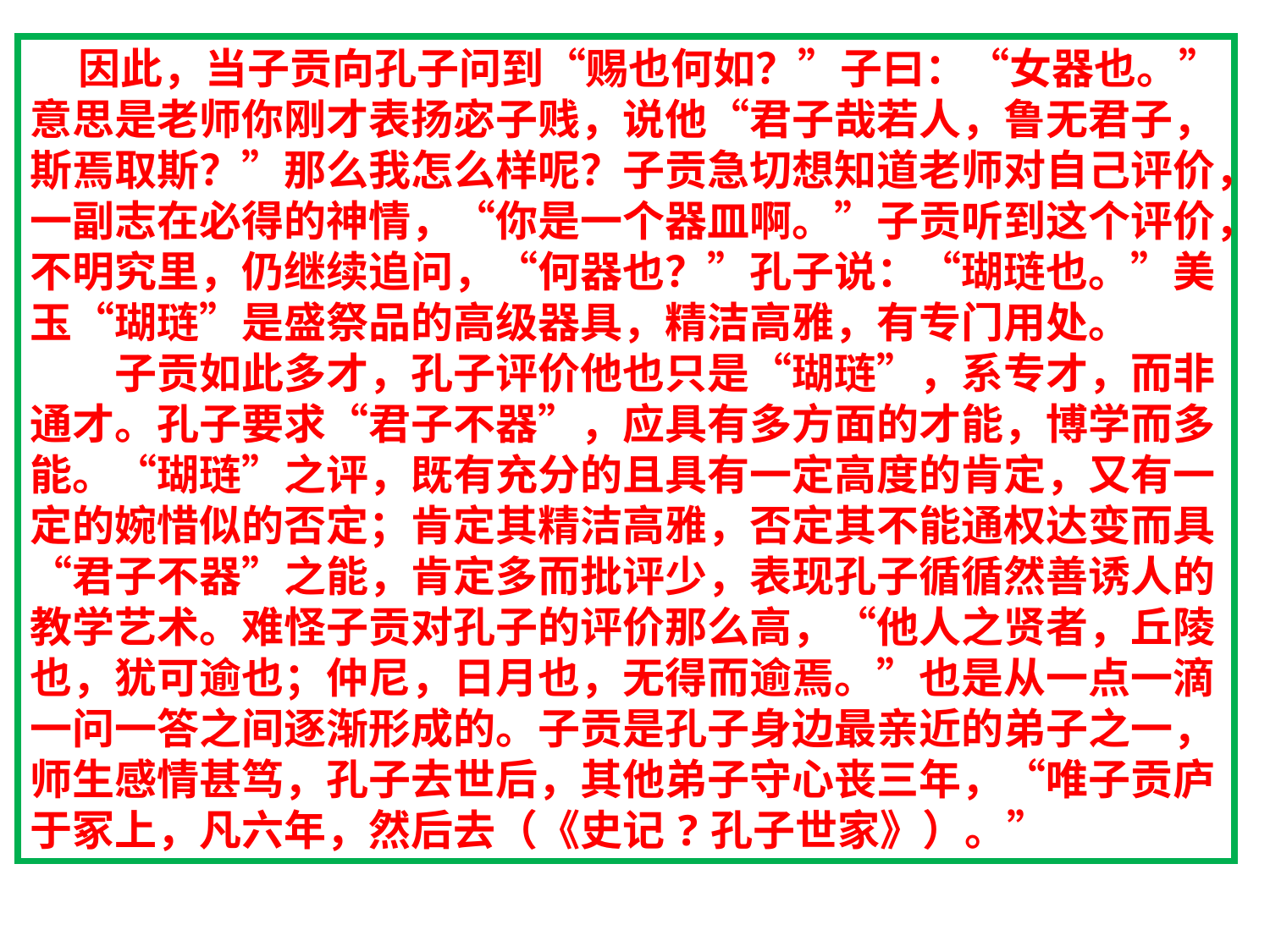

因此，当子贡向孔子问到“赐也何如？”子曰：“女器也。”意思是老师你刚才表扬宓子贱，说他“君子哉若人，鲁无君子，斯焉取斯？”那么我怎么样呢？子贡急切想知道老师对自己评价，一副志在必得的神情，“你是一个器皿啊。”子贡听到这个评价，不明究里，仍继续追问，“何器也？”孔子说：“瑚琏也。”美玉“瑚琏”是盛祭品的高级器具，精洁高雅，有专门用处。
　　子贡如此多才，孔子评价他也只是“瑚琏”，系专才，而非通才。孔子要求“君子不器”，应具有多方面的才能，博学而多能。“瑚琏”之评，既有充分的且具有一定高度的肯定，又有一定的婉惜似的否定；肯定其精洁高雅，否定其不能通权达变而具“君子不器”之能，肯定多而批评少，表现孔子循循然善诱人的教学艺术。难怪子贡对孔子的评价那么高，“他人之贤者，丘陵也，犹可逾也；仲尼，日月也，无得而逾焉。”也是从一点一滴一问一答之间逐渐形成的。子贡是孔子身边最亲近的弟子之一，师生感情甚笃，孔子去世后，其他弟子守心丧三年，“唯子贡庐于冢上，凡六年，然后去（《史记?孔子世家》）。”